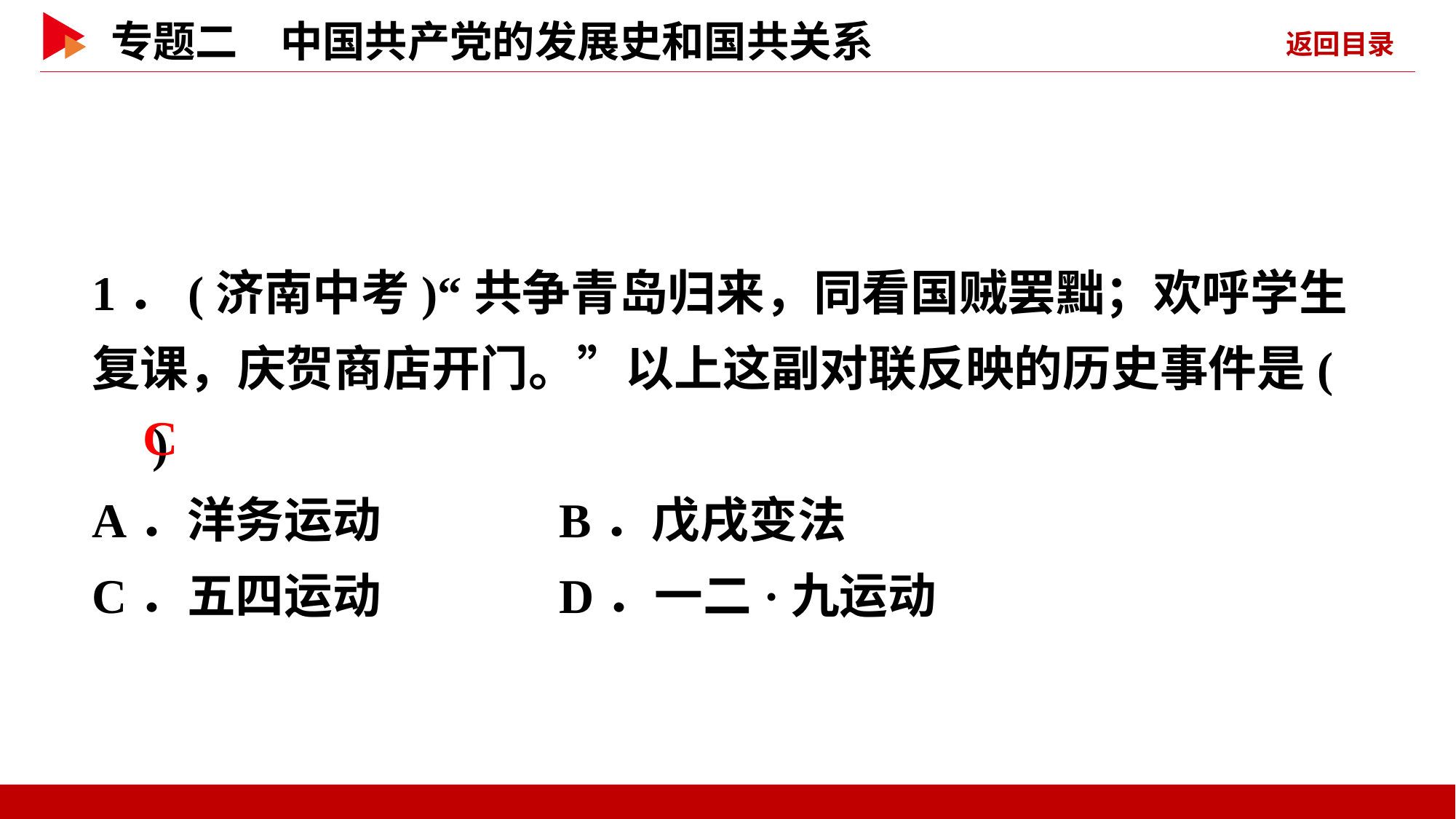

1．(济南中考)“共争青岛归来，同看国贼罢黜；欢呼学生复课，庆贺商店开门。”以上这副对联反映的历史事件是(        )
A．洋务运动               B．戊戌变法
C．五四运动               D．一二·九运动
   C